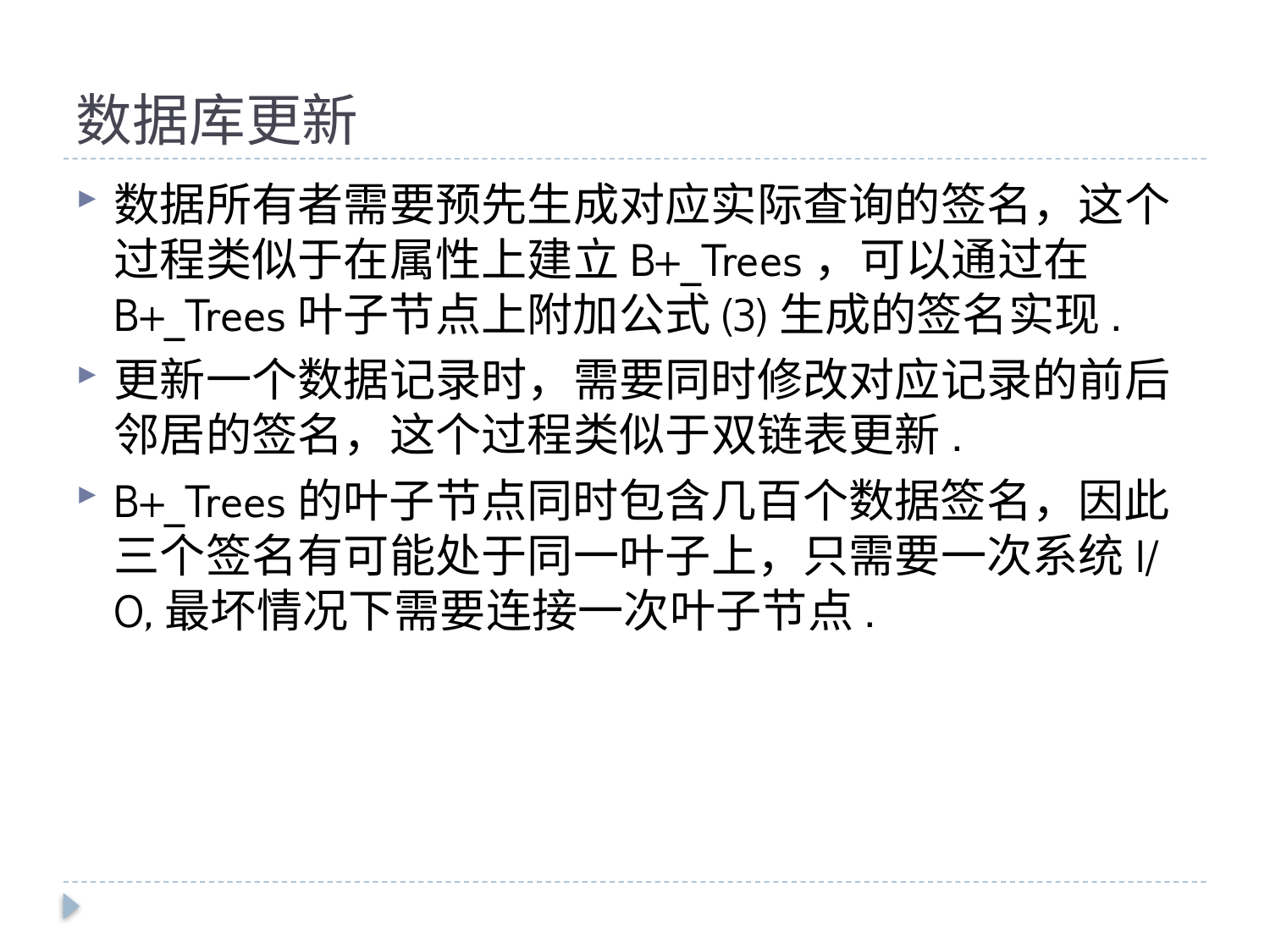

# 数据库更新
数据所有者需要预先生成对应实际查询的签名，这个过程类似于在属性上建立B+_Trees，可以通过在B+_Trees叶子节点上附加公式(3)生成的签名实现.
更新一个数据记录时，需要同时修改对应记录的前后邻居的签名，这个过程类似于双链表更新.
B+_Trees的叶子节点同时包含几百个数据签名，因此三个签名有可能处于同一叶子上，只需要一次系统I/O,最坏情况下需要连接一次叶子节点.